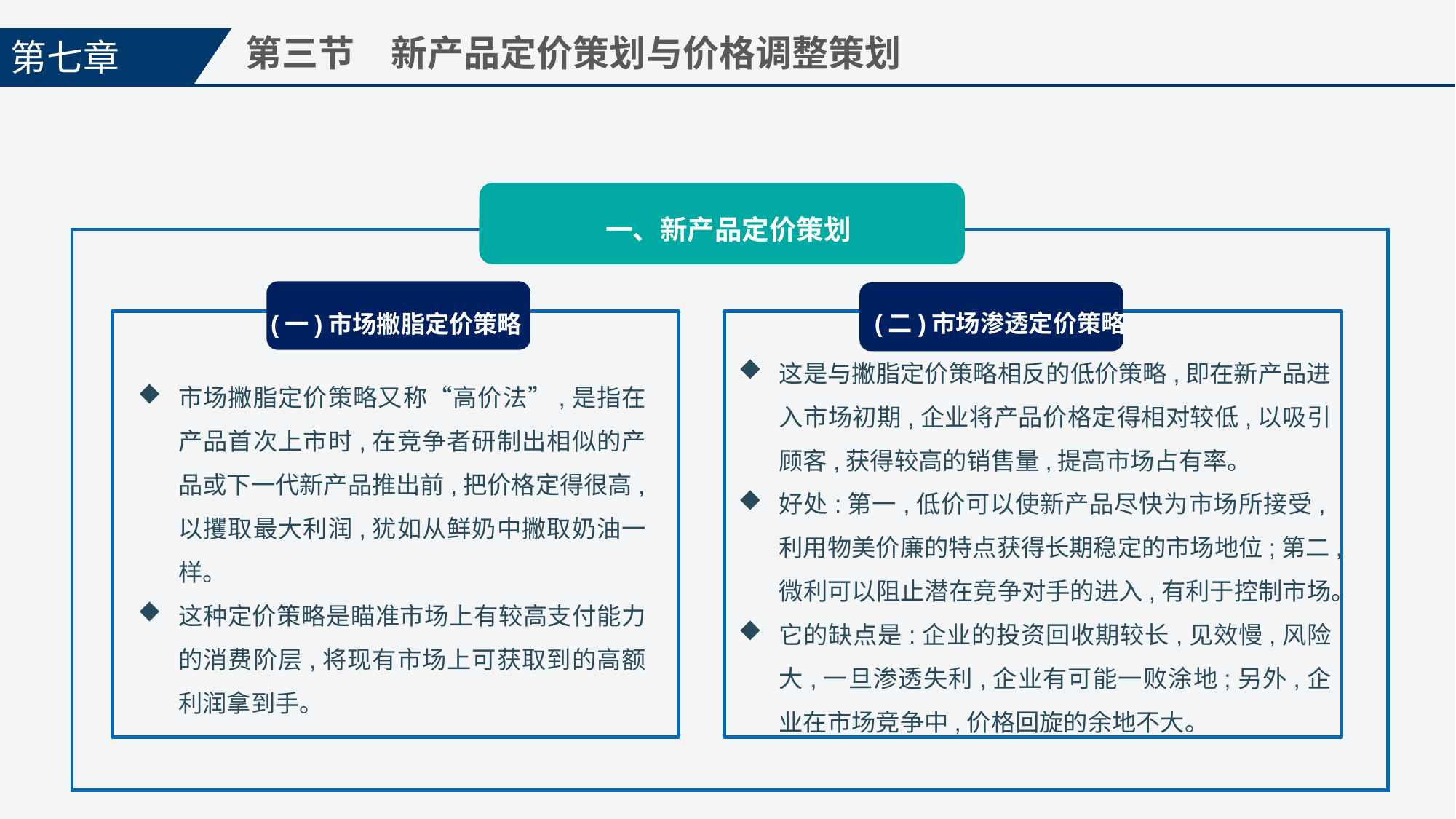

第七章
第三节　新产品定价策划与价格调整策划

一、新产品定价策划

(二)市场渗透定价策略
(一)市场撇脂定价策略

这是与撇脂定价策略相反的低价策略,即在新产品进入市场初期,企业将产品价格定得相对较低,以吸引顾客,获得较高的销售量,提高市场占有率。
好处:第一,低价可以使新产品尽快为市场所接受,利用物美价廉的特点获得长期稳定的市场地位;第二,微利可以阻止潜在竞争对手的进入,有利于控制市场。
它的缺点是:企业的投资回收期较长,见效慢,风险大,一旦渗透失利,企业有可能一败涂地;另外,企业在市场竞争中,价格回旋的余地不大。

市场撇脂定价策略又称“高价法”,是指在产品首次上市时,在竞争者研制出相似的产品或下一代新产品推出前,把价格定得很高,以攫取最大利润,犹如从鲜奶中撇取奶油一样。
这种定价策略是瞄准市场上有较高支付能力的消费阶层,将现有市场上可获取到的高额利润拿到手。